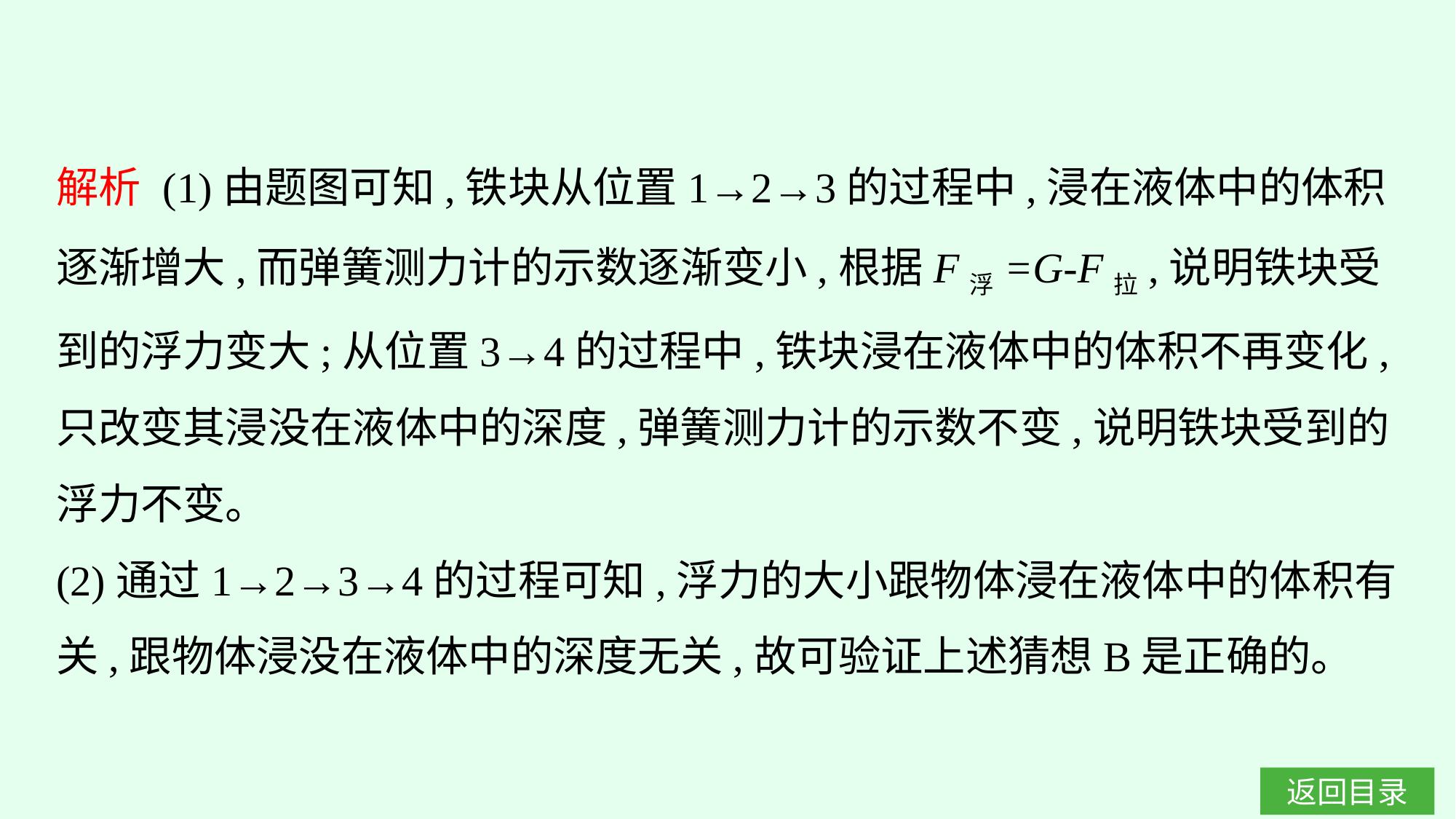

解析 (1)由题图可知,铁块从位置1→2→3的过程中,浸在液体中的体积逐渐增大,而弹簧测力计的示数逐渐变小,根据F浮=G-F拉,说明铁块受到的浮力变大;从位置3→4的过程中,铁块浸在液体中的体积不再变化,只改变其浸没在液体中的深度,弹簧测力计的示数不变,说明铁块受到的浮力不变。
(2)通过1→2→3→4的过程可知,浮力的大小跟物体浸在液体中的体积有关,跟物体浸没在液体中的深度无关,故可验证上述猜想B是正确的。